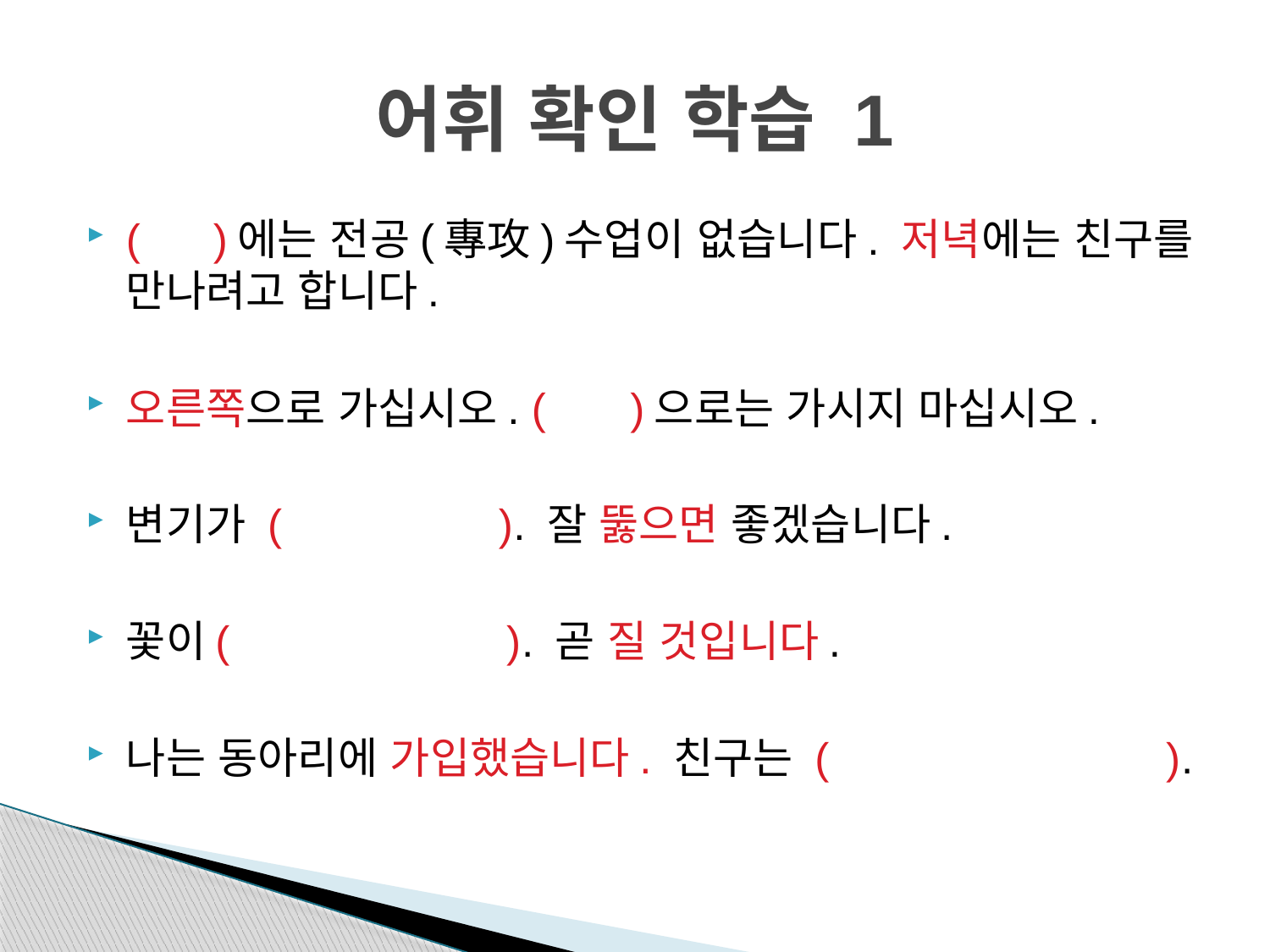

# 어휘 확인 학습 1
(      )에는 전공(專攻)수업이 없습니다. 저녁에는 친구를 만나려고 합니다.

오른쪽으로 가십시오. (       )으로는 가시지 마십시오.

변기가 (                  ). 잘 뚫으면 좋겠습니다.

꽃이(                       ). 곧 질 것입니다.

나는 동아리에 가입했습니다. 친구는 (                            ).